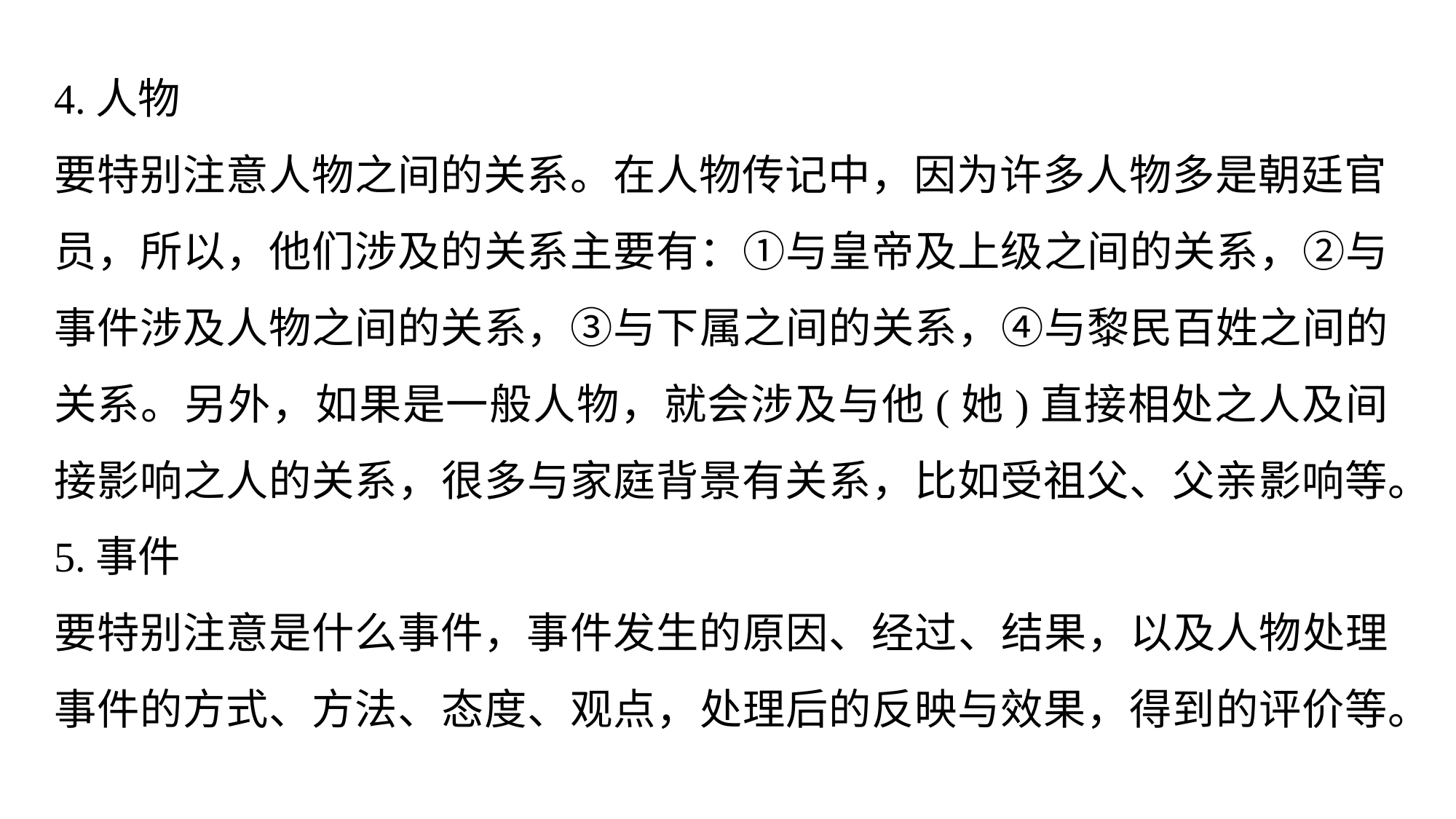

4.人物
要特别注意人物之间的关系。在人物传记中，因为许多人物多是朝廷官员，所以，他们涉及的关系主要有：①与皇帝及上级之间的关系，②与事件涉及人物之间的关系，③与下属之间的关系，④与黎民百姓之间的关系。另外，如果是一般人物，就会涉及与他(她)直接相处之人及间接影响之人的关系，很多与家庭背景有关系，比如受祖父、父亲影响等。
5.事件
要特别注意是什么事件，事件发生的原因、经过、结果，以及人物处理事件的方式、方法、态度、观点，处理后的反映与效果，得到的评价等。